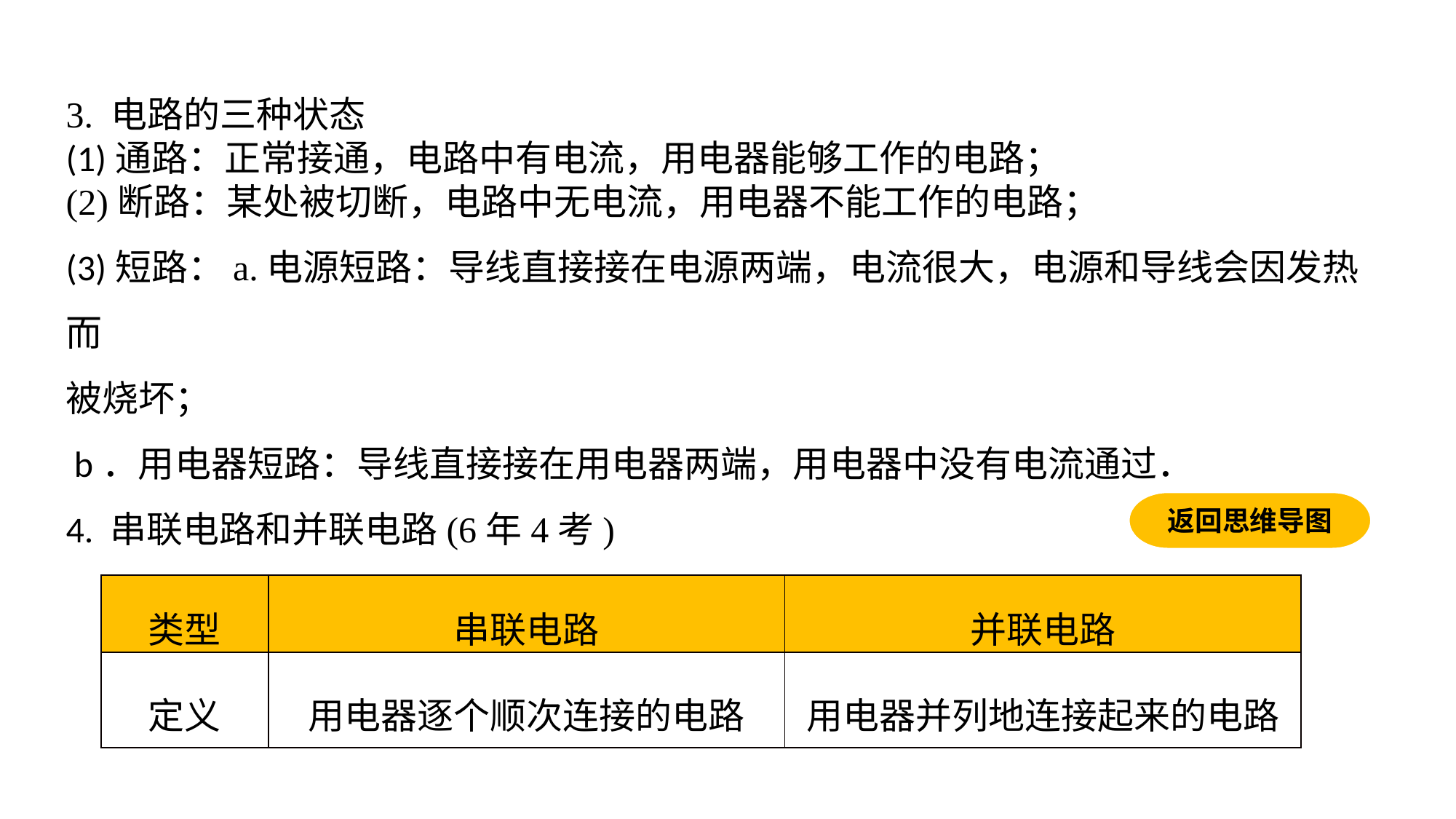

3. 电路的三种状态(1)通路：正常接通，电路中有电流，用电器能够工作的电路；(2)断路：某处被切断，电路中无电流，用电器不能工作的电路；(3)短路：a.电源短路：导线直接接在电源两端，电流很大，电源和导线会因发热而
被烧坏； b．用电器短路：导线直接接在用电器两端，用电器中没有电流通过．4. 串联电路和并联电路(6年4考)
返回思维导图
| 类型 | 串联电路 | 并联电路 |
| --- | --- | --- |
| 定义 | 用电器逐个顺次连接的电路 | 用电器并列地连接起来的电路 |